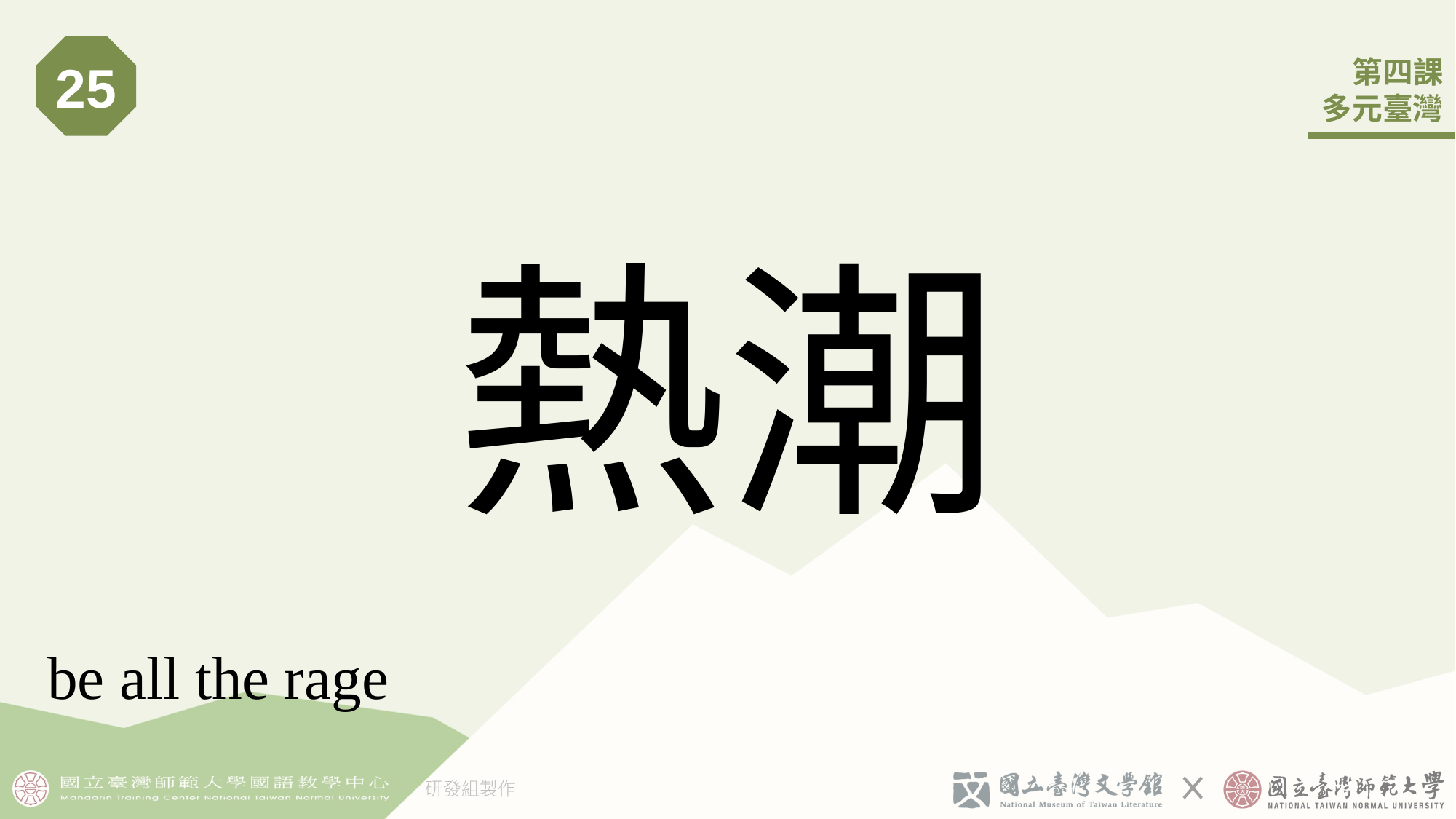

25
# 熱潮
be all the rage